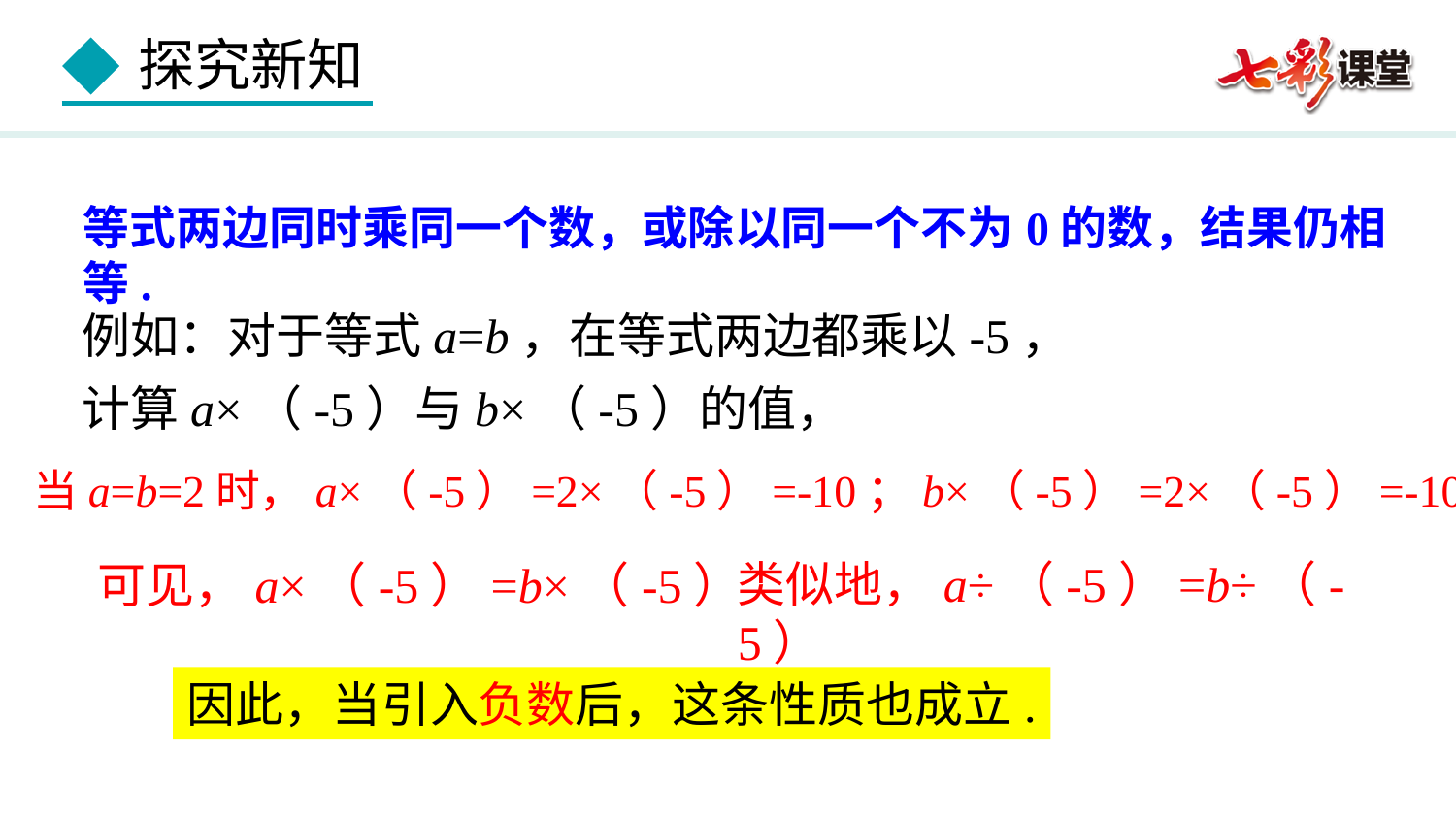

等式两边同时乘同一个数，或除以同一个不为0的数，结果仍相等.
例如：对于等式a=b，在等式两边都乘以-5，
计算a×（-5）与b×（-5）的值，
当a=b=2时，a×（-5）=2×（-5）=-10；b×（-5）=2×（-5）=-10.
类似地，a÷（-5）=b÷（-5）
可见，a×（-5）=b×（-5）
因此，当引入负数后，这条性质也成立.